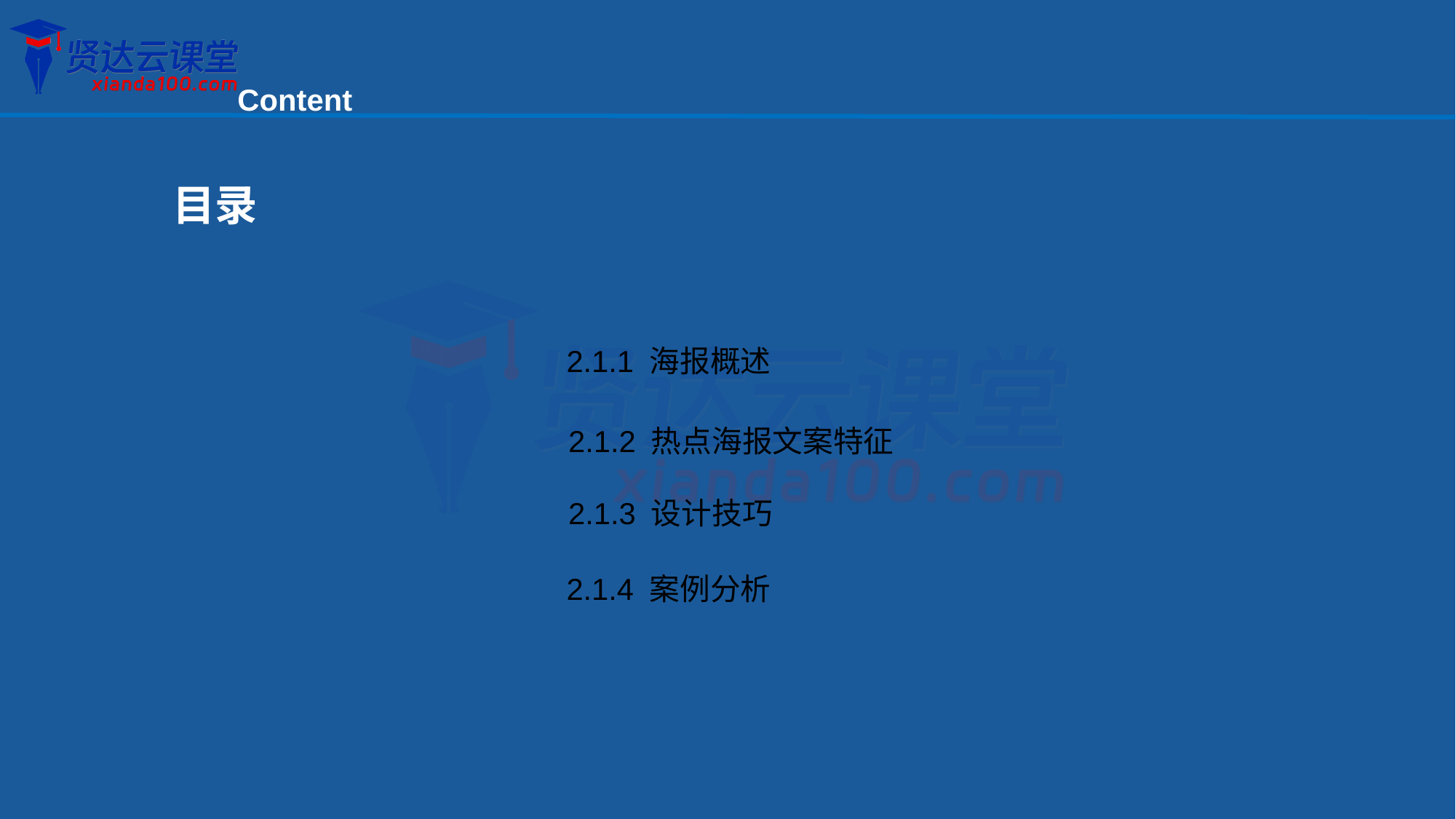

Content
目录
2.1.1 海报概述
2.1.2 热点海报文案特征
2.1.3 设计技巧
2.1.4 案例分析